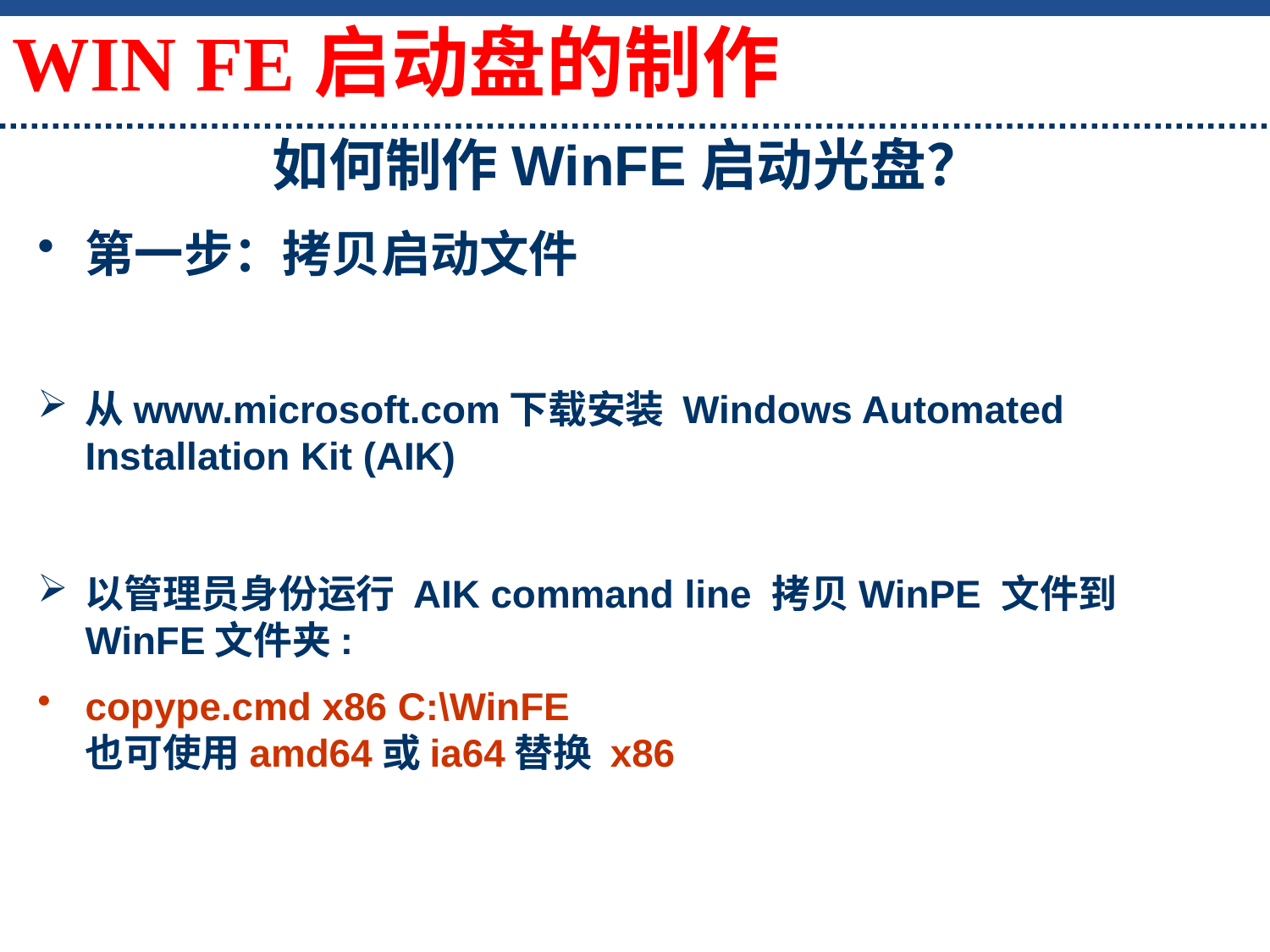

如何制作WinFE启动光盘？
第一步：拷贝启动文件

从www.microsoft.com下载安装 Windows Automated Installation Kit (AIK)

以管理员身份运行 AIK command line 拷贝WinPE 文件到WinFE文件夹:
copype.cmd x86 C:\WinFE
也可使用amd64或ia64替换 x86
WIN FE启动盘的制作